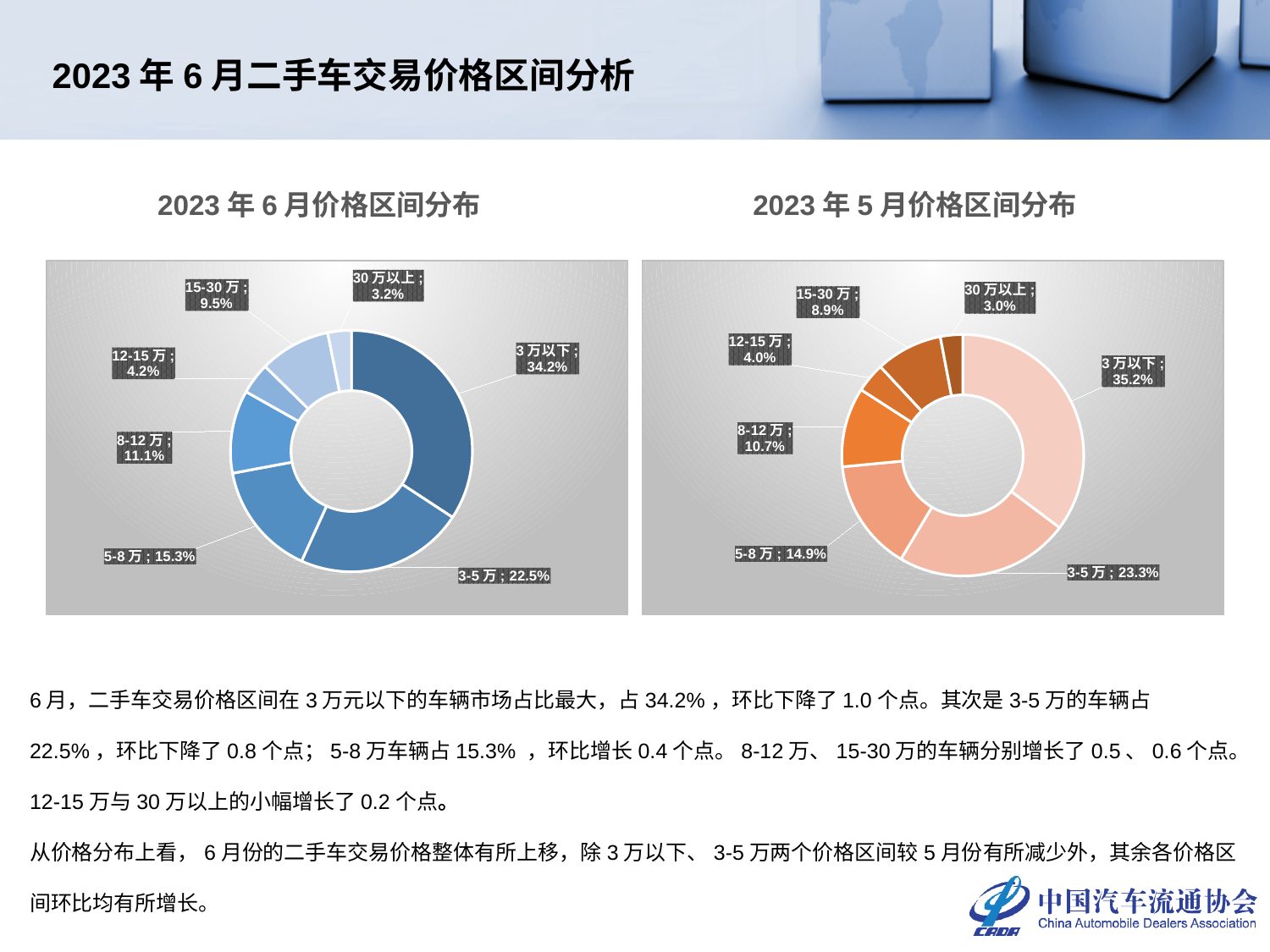

2023年6月二手车交易价格区间分析
2023年6月价格区间分布
2023年5月价格区间分布

### Chart

| Category | 2023年6月 |
|---|---|
| 3万以下 | 0.3424994572689775 |
| 3-5万 | 0.22510221434257183 |
| 5-8万 | 0.15295969317606195 |
| 8-12万 | 0.11110156306534481 |
| 12-15万 | 0.04188978942036327 |
| 15-30万 | 0.09490104204356321 |
| 30万以上 | 0.03154624068311745 |

### Chart

| Category | 2023年5月 |
|---|---|
| 3万以下 | 0.35243322529513355 |
| 3-5万 | 0.23296032553407936 |
| 5-8万 | 0.1493292957013414 |
| 8-12万 | 0.10651777898696445 |
| 12-15万 | 0.039735976720528046 |
| 15-30万 | 0.0892190494215619 |
| 30万以上 | 0.029804348340391303 |
6月，二手车交易价格区间在3万元以下的车辆市场占比最大，占34.2%，环比下降了1.0个点。其次是3-5万的车辆占22.5%，环比下降了0.8个点；5-8万车辆占15.3% ，环比增长0.4个点。8-12万、15-30万的车辆分别增长了0.5、0.6个点。12-15万与30万以上的小幅增长了0.2个点。
从价格分布上看，6月份的二手车交易价格整体有所上移，除3万以下、3-5万两个价格区间较5月份有所减少外，其余各价格区间环比均有所增长。